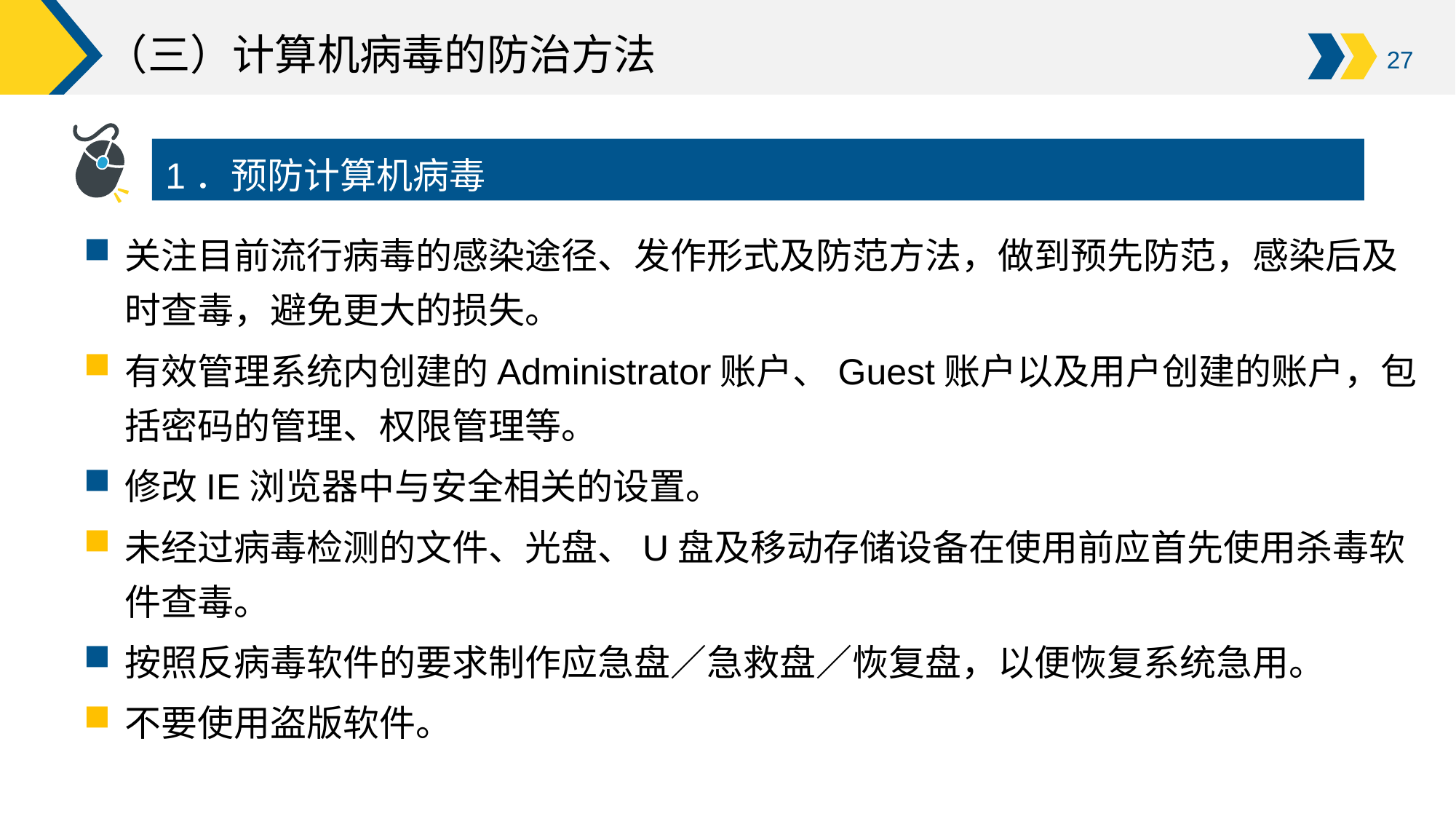

# （三）计算机病毒的防治方法

1．预防计算机病毒

关注目前流行病毒的感染途径、发作形式及防范方法，做到预先防范，感染后及时查毒，避免更大的损失。
有效管理系统内创建的Administrator账户、Guest账户以及用户创建的账户，包括密码的管理、权限管理等。
修改IE浏览器中与安全相关的设置。
未经过病毒检测的文件、光盘、U盘及移动存储设备在使用前应首先使用杀毒软件查毒。
按照反病毒软件的要求制作应急盘／急救盘／恢复盘，以便恢复系统急用。
不要使用盗版软件。